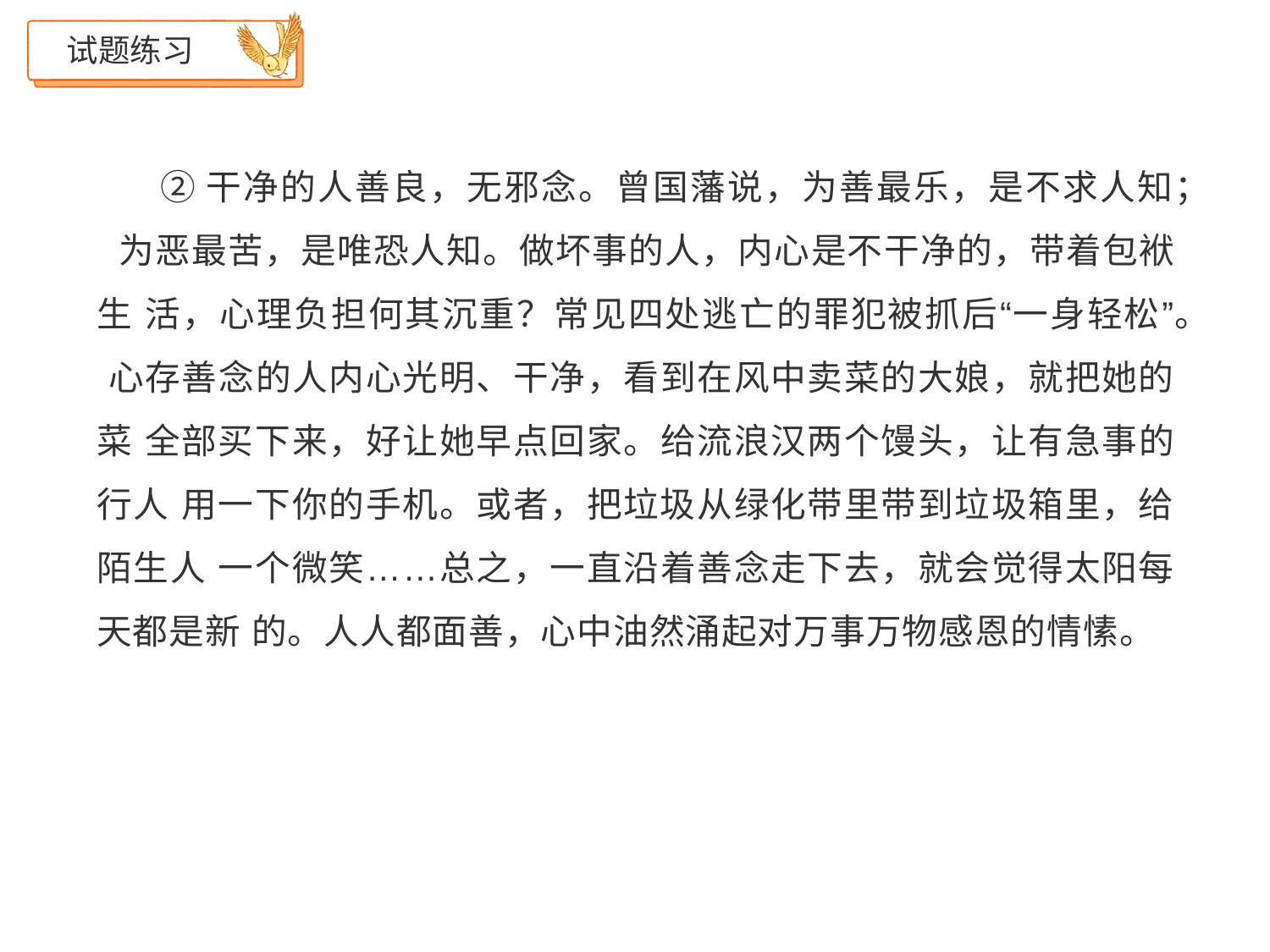

# 试题练习
②干净的人善良，无邪念。曾国藩说，为善最乐，是不求人知；  为恶最苦，是唯恐人知。做坏事的人，内心是不干净的，带着包袱生 活，心理负担何其沉重？常见四处逃亡的罪犯被抓后“一身轻松”。 心存善念的人内心光明、干净，看到在风中卖菜的大娘，就把她的菜 全部买下来，好让她早点回家。给流浪汉两个馒头，让有急事的行人 用一下你的手机。或者，把垃圾从绿化带里带到垃圾箱里，给陌生人 一个微笑……总之，一直沿着善念走下去，就会觉得太阳每天都是新 的。人人都面善，心中油然涌起对万事万物感恩的情愫。